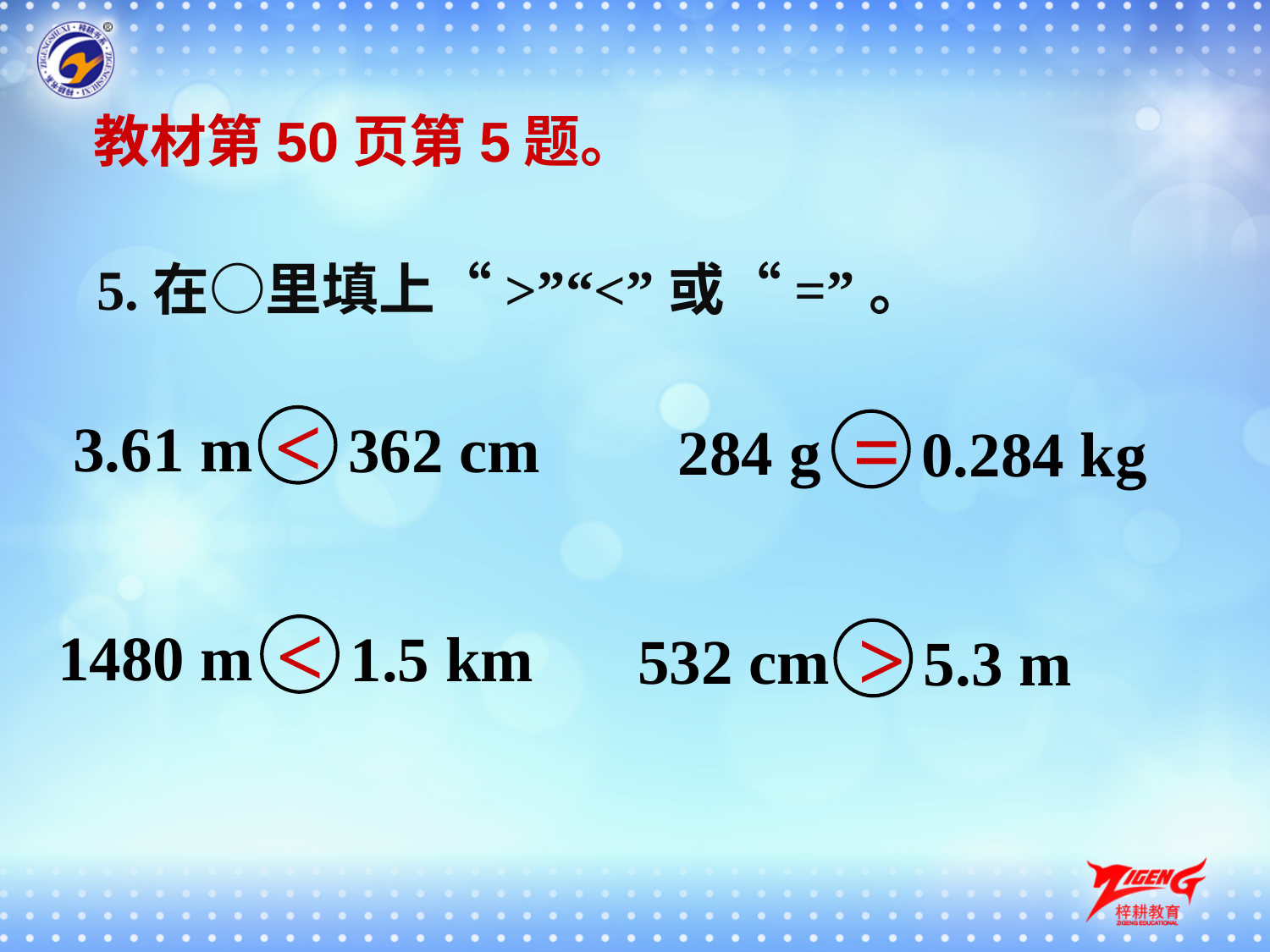

教材第50页第5题。
5.在○里填上“>”“<”或“=”。
<
=
3.61 m
362 cm
284 g
0.284 kg

<
>
1480 m
1.5 km
532 cm
5.3 m